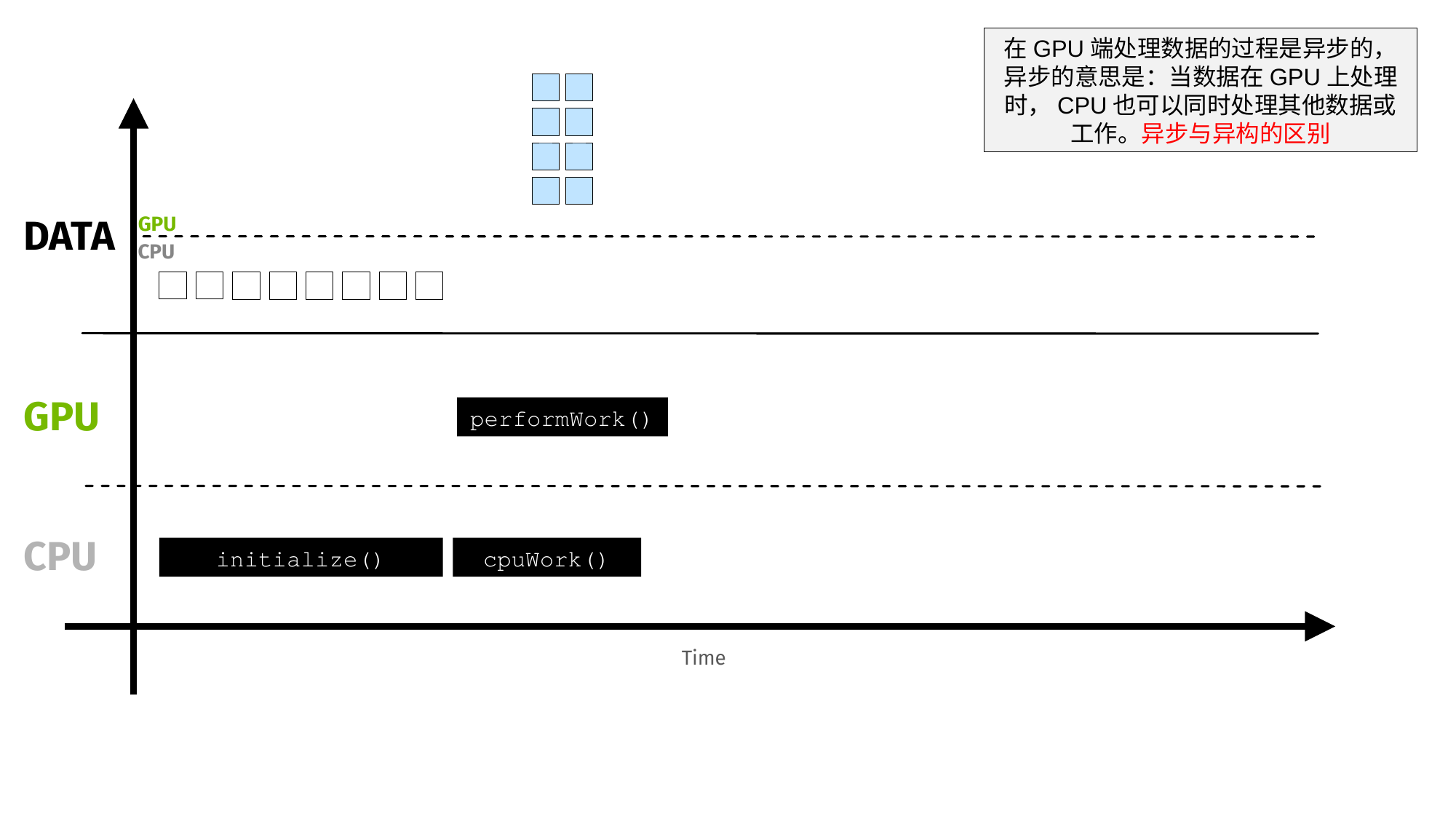

在GPU端处理数据的过程是异步的，异步的意思是：当数据在GPU上处理时，CPU也可以同时处理其他数据或工作。异步与异构的区别

TIME
GPU
DATA
CPU

GPU
performWork()
CPU
cpuWork()
initialize()
Time